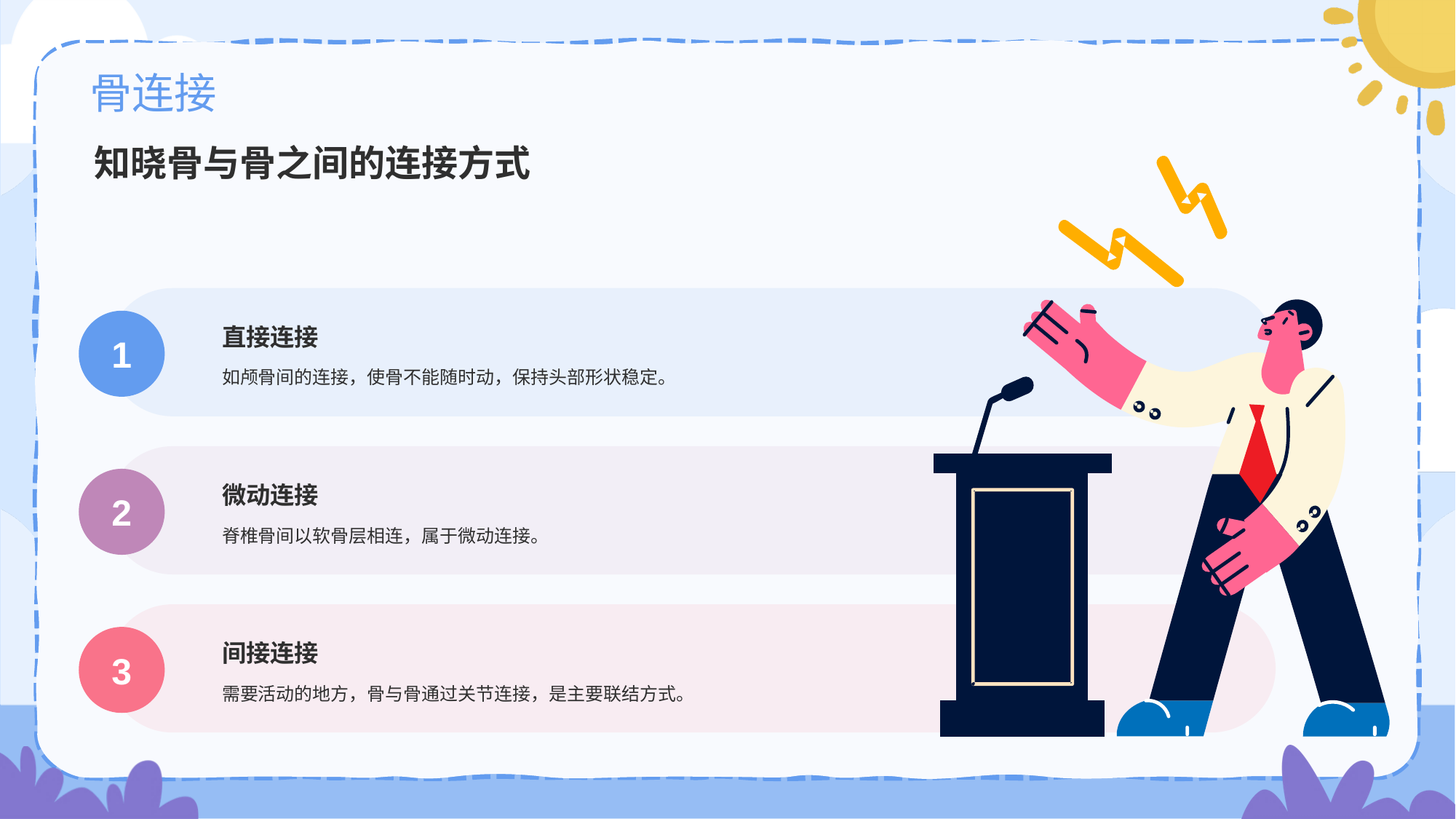

# 骨连接
知晓骨与骨之间的连接方式

直接连接
1
如颅骨间的连接，使骨不能随时动，保持头部形状稳定。

微动连接
2
脊椎骨间以软骨层相连，属于微动连接。

间接连接
3
需要活动的地方，骨与骨通过关节连接，是主要联结方式。